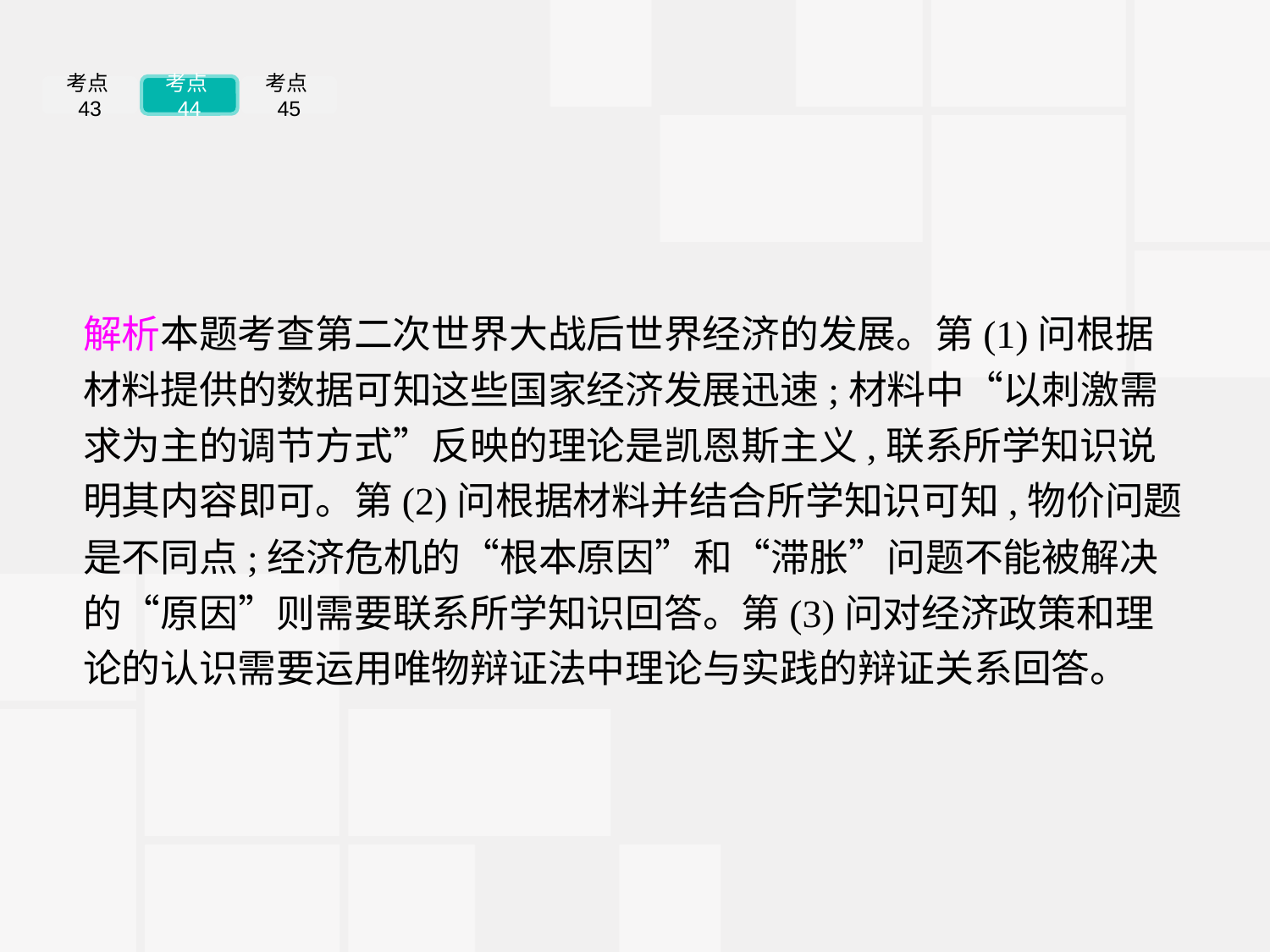

考点43
考点44
考点45
解析本题考查第二次世界大战后世界经济的发展。第(1)问根据材料提供的数据可知这些国家经济发展迅速;材料中“以刺激需求为主的调节方式”反映的理论是凯恩斯主义,联系所学知识说明其内容即可。第(2)问根据材料并结合所学知识可知,物价问题是不同点;经济危机的“根本原因”和“滞胀”问题不能被解决的“原因”则需要联系所学知识回答。第(3)问对经济政策和理论的认识需要运用唯物辩证法中理论与实践的辩证关系回答。